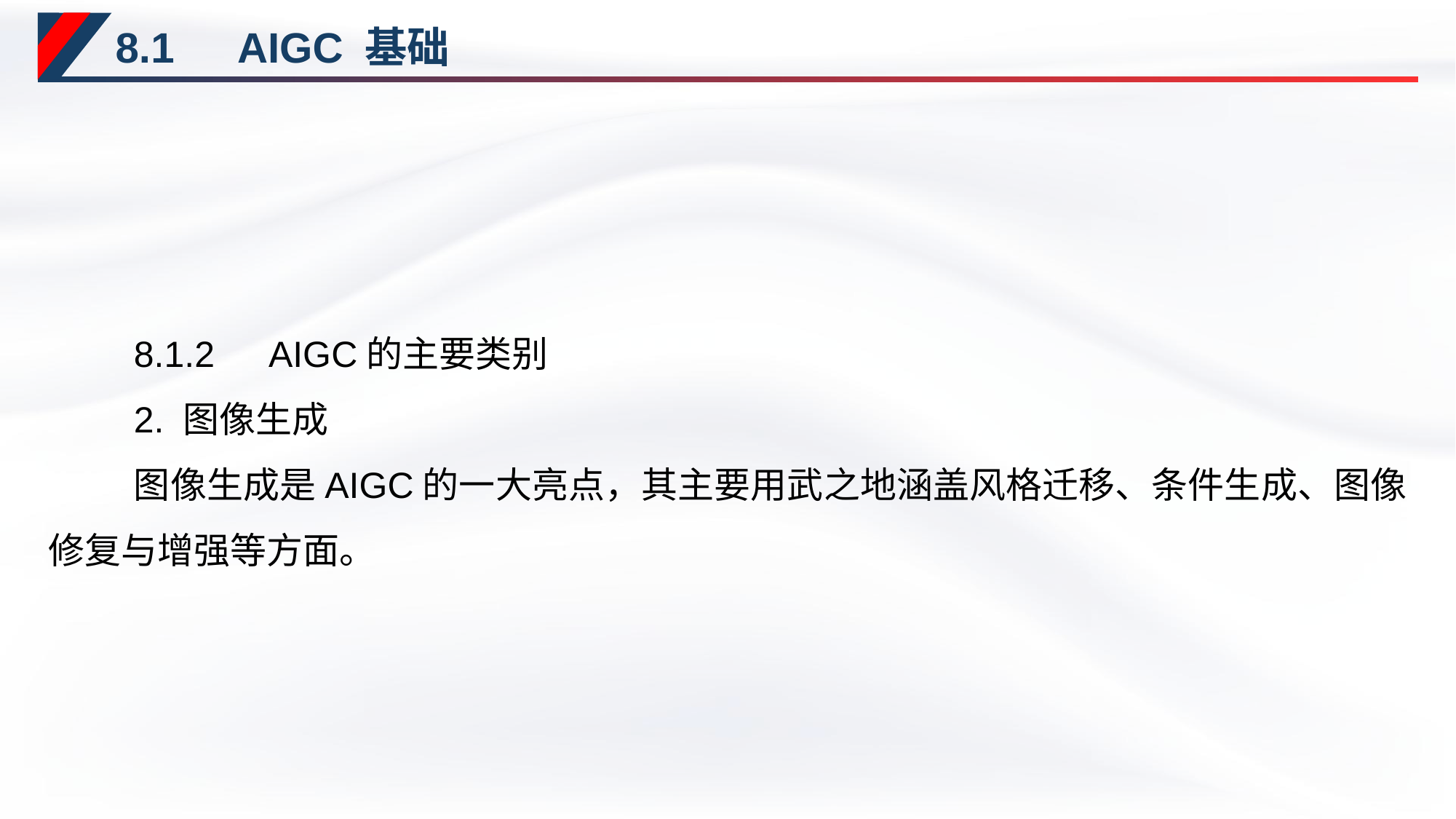

# 8.1　AIGC 基础
8.1.2　AIGC的主要类别
2. 图像生成
图像生成是AIGC的一大亮点，其主要用武之地涵盖风格迁移、条件生成、图像修复与增强等方面。